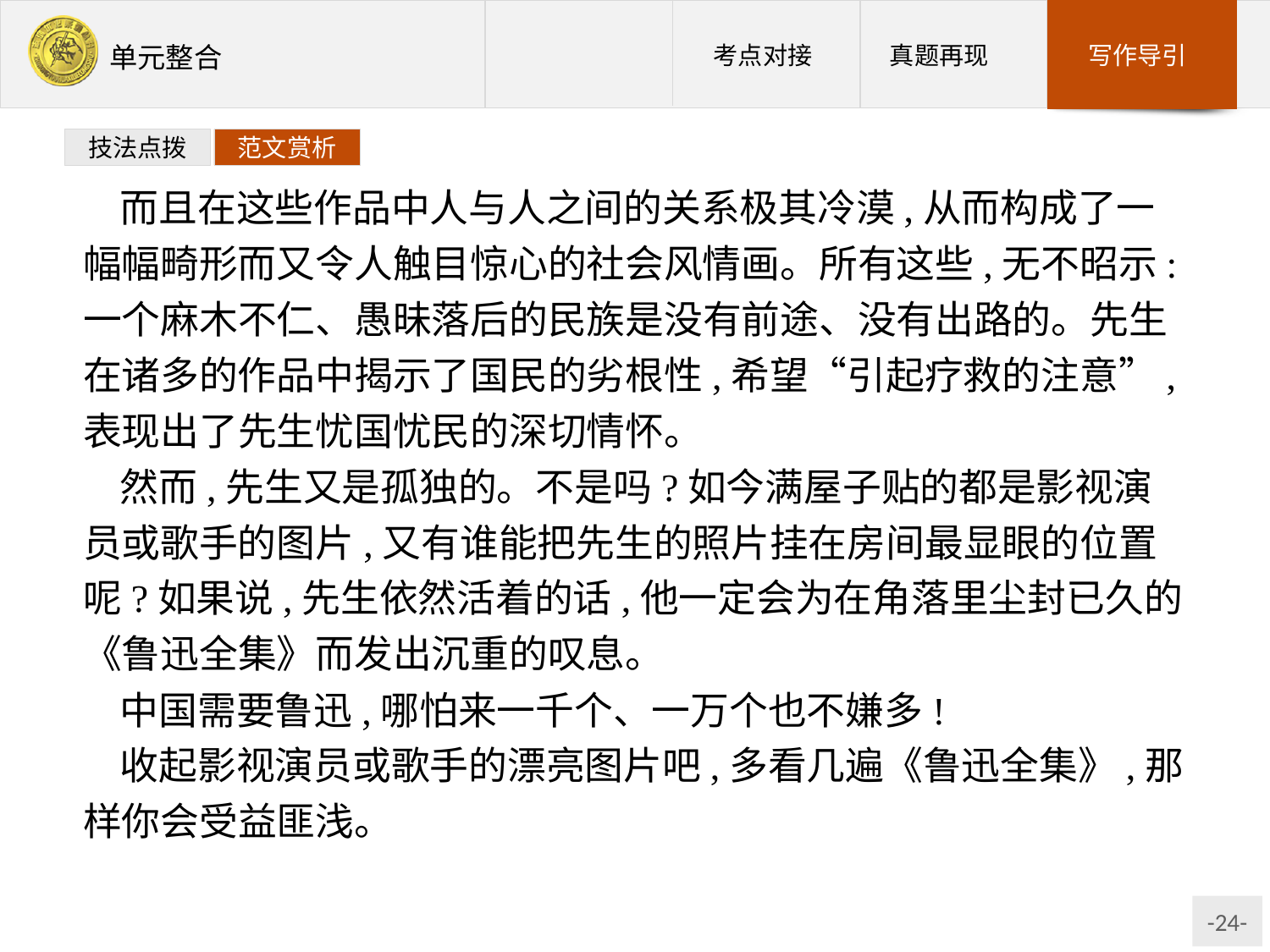

技法点拨
范文赏析
而且在这些作品中人与人之间的关系极其冷漠,从而构成了一幅幅畸形而又令人触目惊心的社会风情画。所有这些,无不昭示:一个麻木不仁、愚昧落后的民族是没有前途、没有出路的。先生在诸多的作品中揭示了国民的劣根性,希望“引起疗救的注意”,表现出了先生忧国忧民的深切情怀。
然而,先生又是孤独的。不是吗?如今满屋子贴的都是影视演员或歌手的图片,又有谁能把先生的照片挂在房间最显眼的位置呢?如果说,先生依然活着的话,他一定会为在角落里尘封已久的《鲁迅全集》而发出沉重的叹息。
中国需要鲁迅,哪怕来一千个、一万个也不嫌多!
收起影视演员或歌手的漂亮图片吧,多看几遍《鲁迅全集》,那样你会受益匪浅。